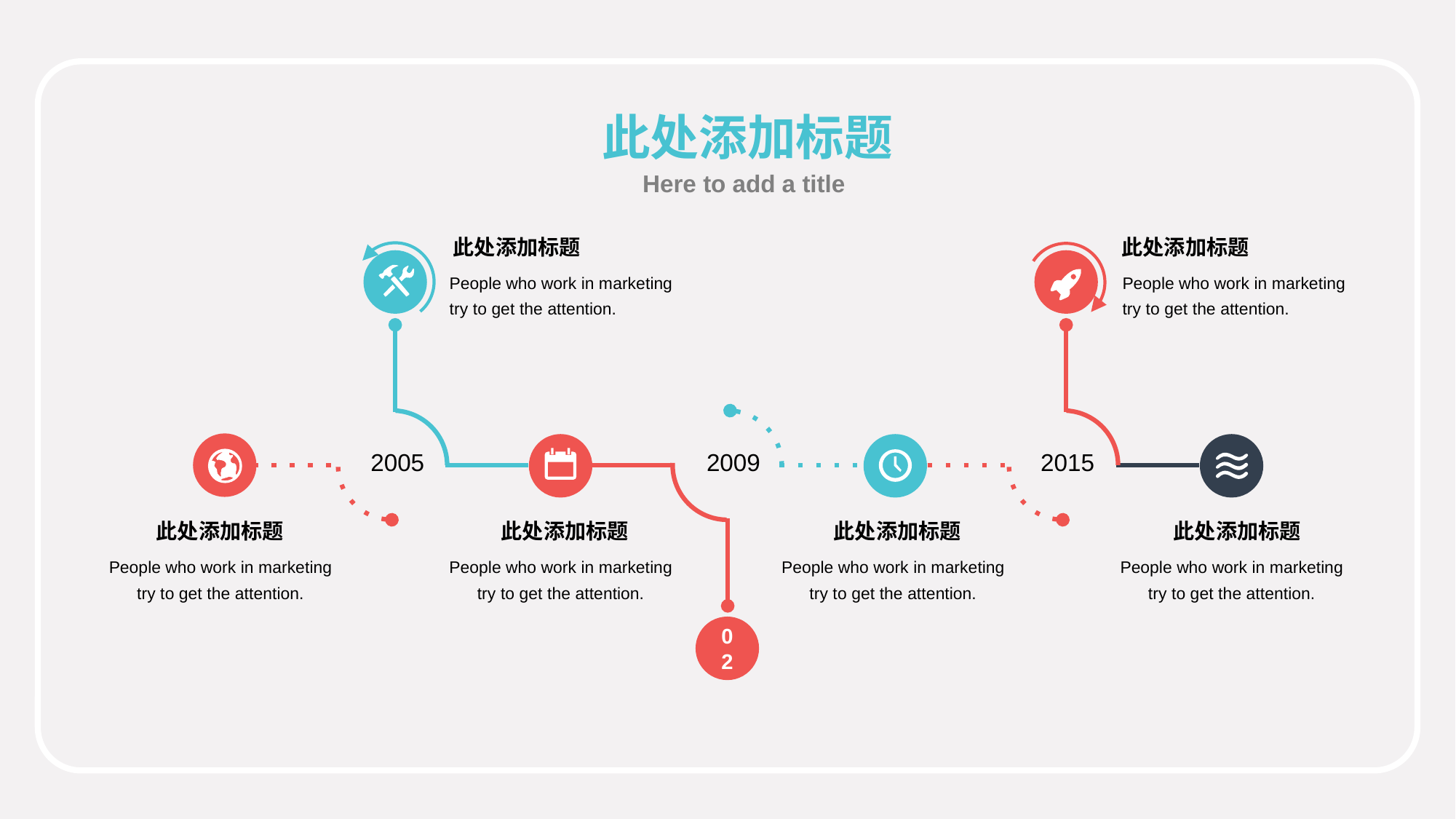

此处添加标题
Here to add a title
此处添加标题
此处添加标题

People who work in marketing try to get the attention.
People who work in marketing try to get the attention.

2005
2009
2015

此处添加标题
此处添加标题
此处添加标题
此处添加标题
People who work in marketing try to get the attention.
People who work in marketing try to get the attention.
People who work in marketing try to get the attention.
People who work in marketing try to get the attention.
02